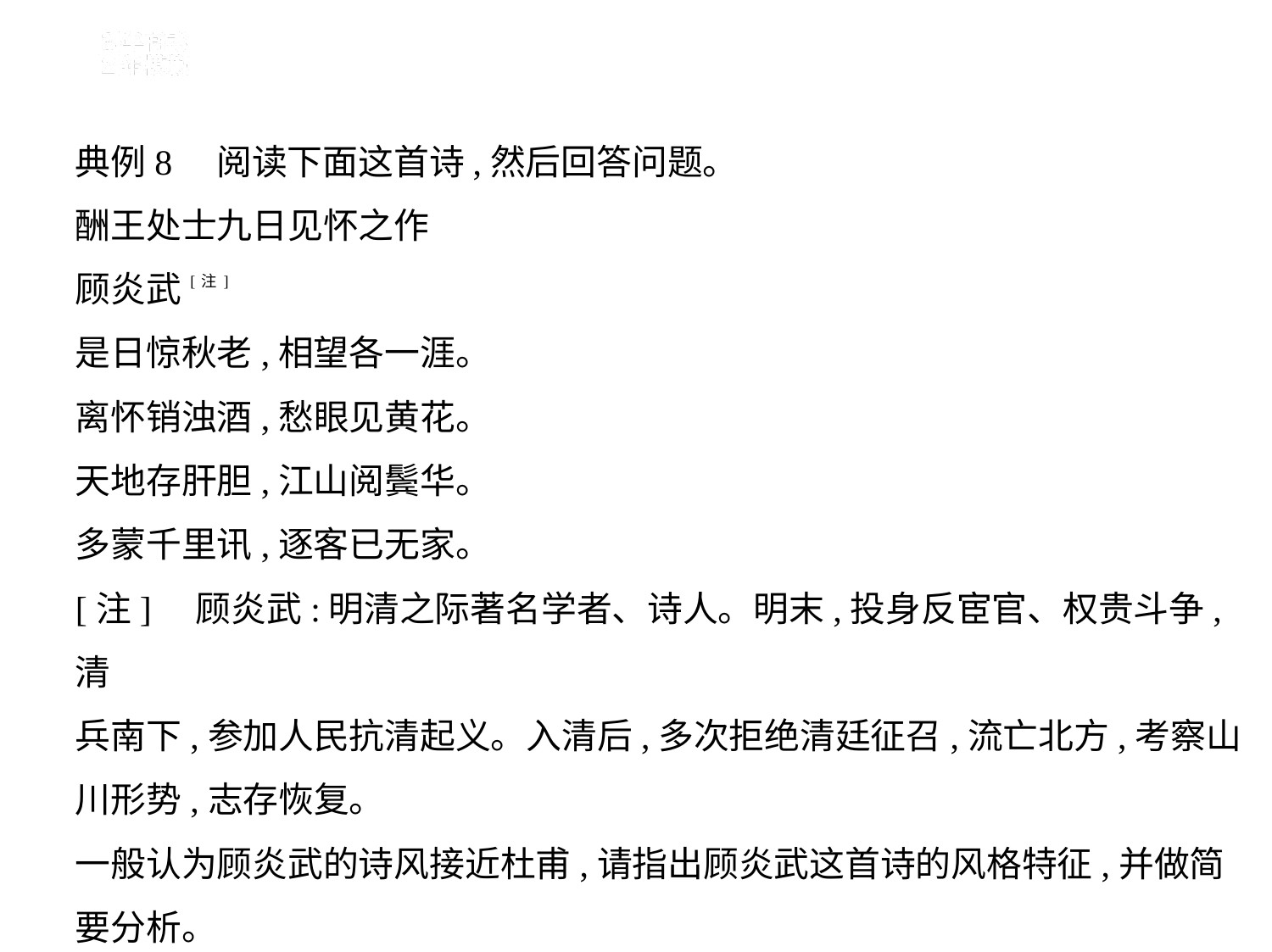

典例8　阅读下面这首诗,然后回答问题。
酬王处士九日见怀之作
顾炎武[注]
是日惊秋老,相望各一涯。
离怀销浊酒,愁眼见黄花。
天地存肝胆,江山阅鬓华。
多蒙千里讯,逐客已无家。
[注]    顾炎武:明清之际著名学者、诗人。明末,投身反宦官、权贵斗争,清
兵南下,参加人民抗清起义。入清后,多次拒绝清廷征召,流亡北方,考察山
川形势,志存恢复。
一般认为顾炎武的诗风接近杜甫,请指出顾炎武这首诗的风格特征,并做简
要分析。